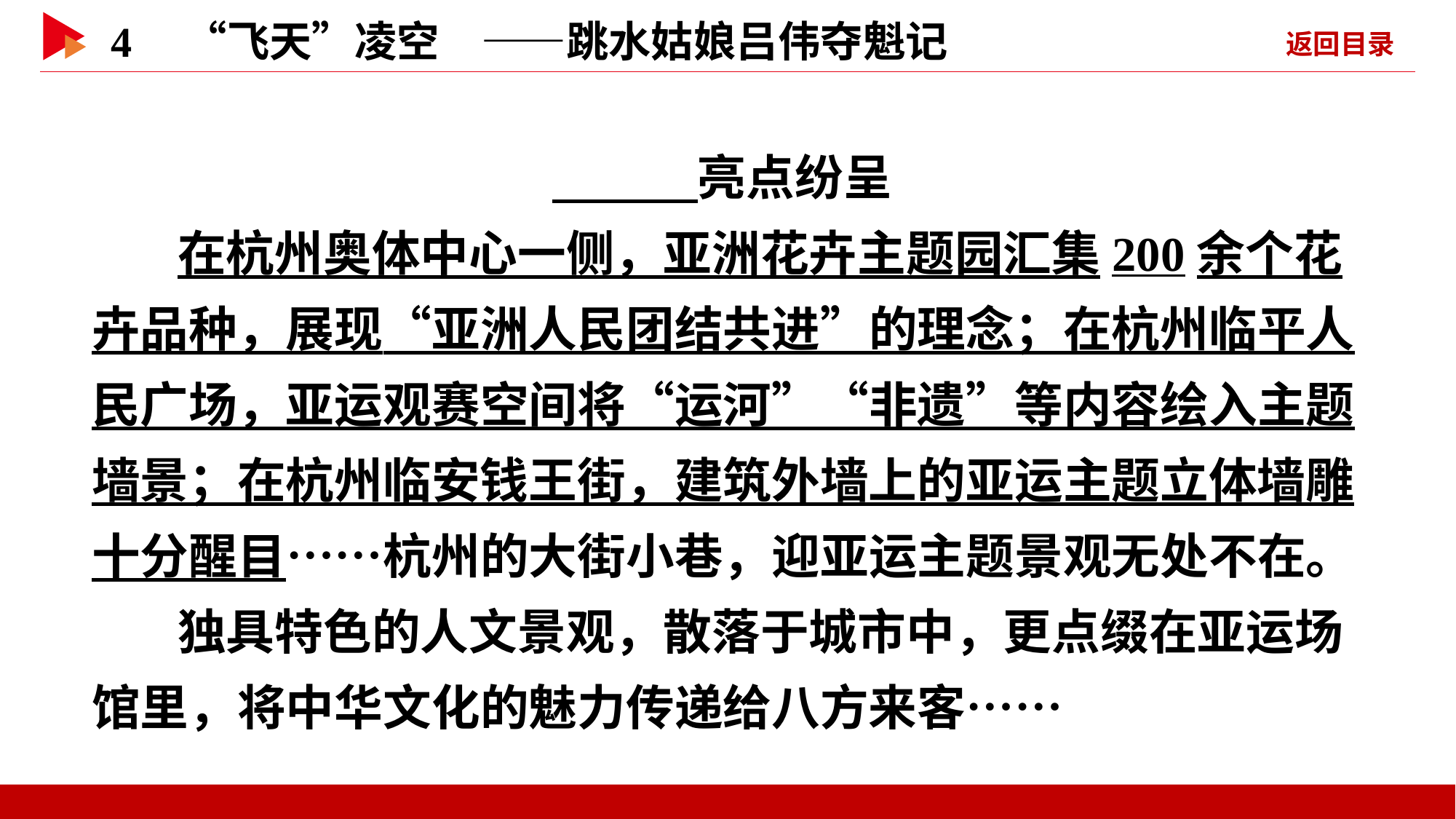

亮点纷呈
在杭州奥体中心一侧，亚洲花卉主题园汇集200余个花卉品种，展现“亚洲人民团结共进”的理念；在杭州临平人民广场，亚运观赛空间将“运河”“非遗”等内容绘入主题墙景；在杭州临安钱王街，建筑外墙上的亚运主题立体墙雕十分醒目……杭州的大街小巷，迎亚运主题景观无处不在。
独具特色的人文景观，散落于城市中，更点缀在亚运场馆里，将中华文化的魅力传递给八方来客……